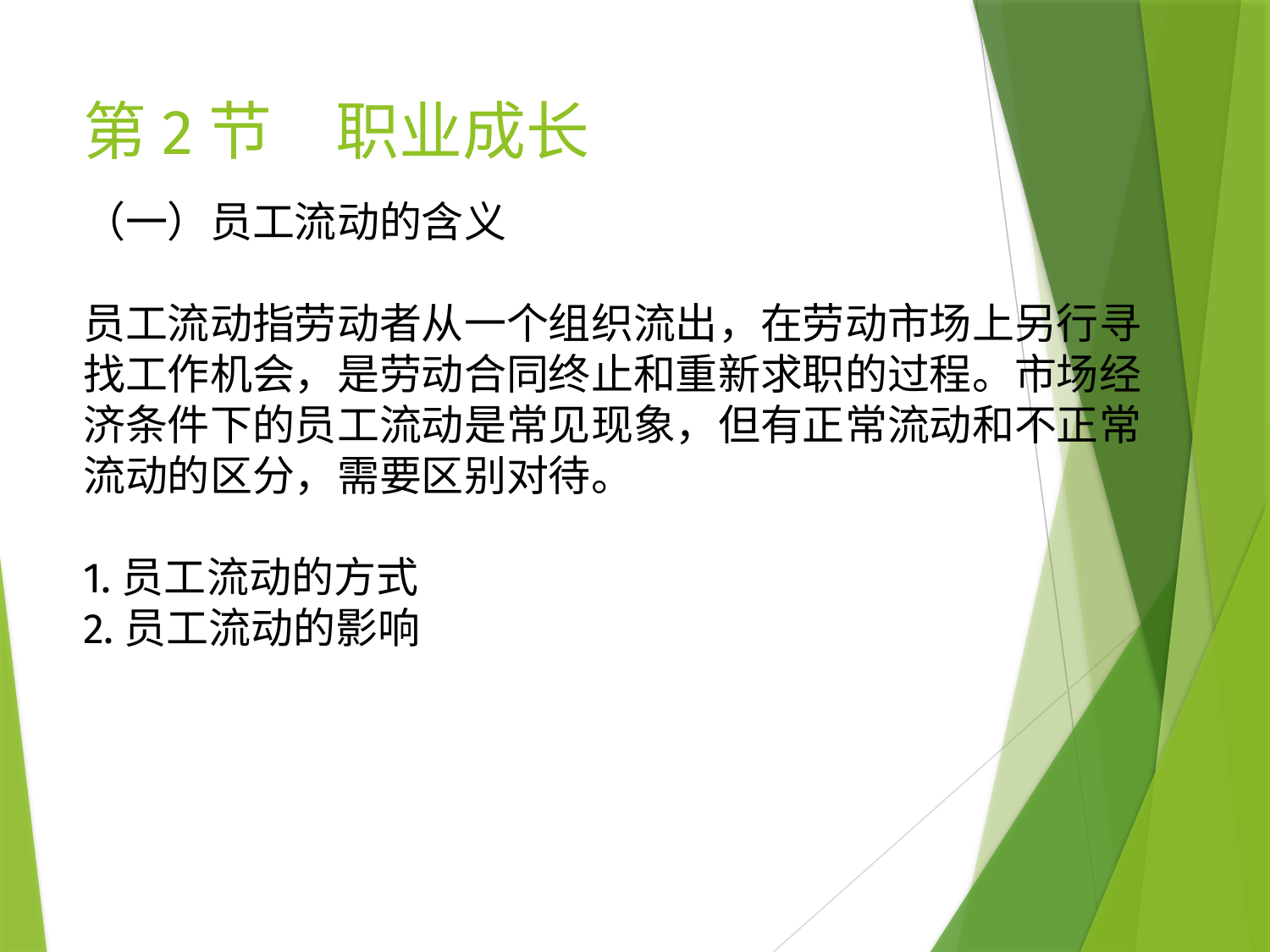

# 第2节　职业成长
（一）员工流动的含义

员工流动指劳动者从一个组织流出，在劳动市场上另行寻找工作机会，是劳动合同终止和重新求职的过程。市场经济条件下的员工流动是常见现象，但有正常流动和不正常流动的区分，需要区别对待。

1.员工流动的方式
2.员工流动的影响